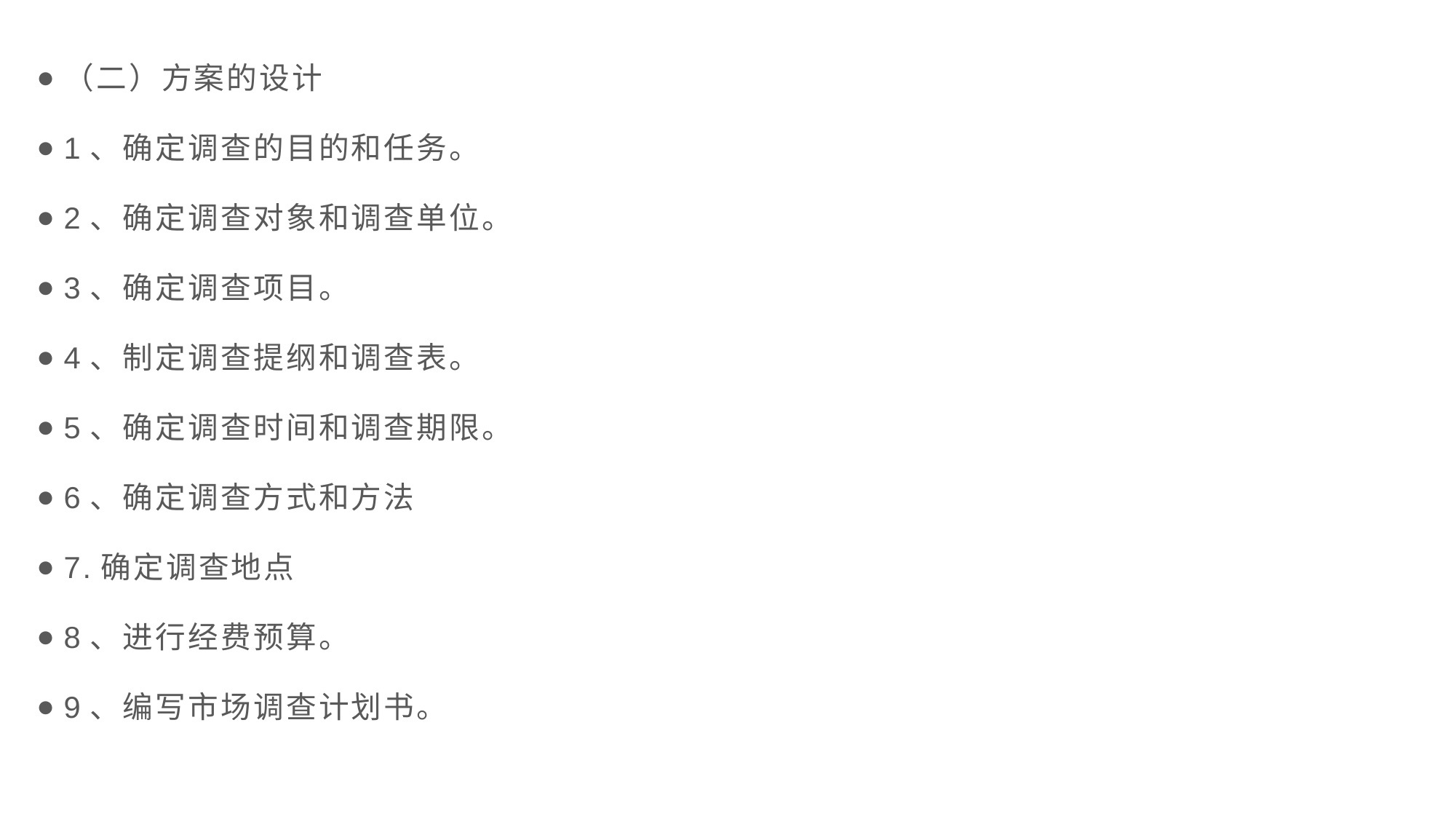

（二）方案的设计
1、确定调查的目的和任务。
2、确定调查对象和调查单位。
3、确定调查项目。
4、制定调查提纲和调查表。
5、确定调查时间和调查期限。
6、确定调查方式和方法
7.确定调查地点
8、进行经费预算。
9、编写市场调查计划书。

14